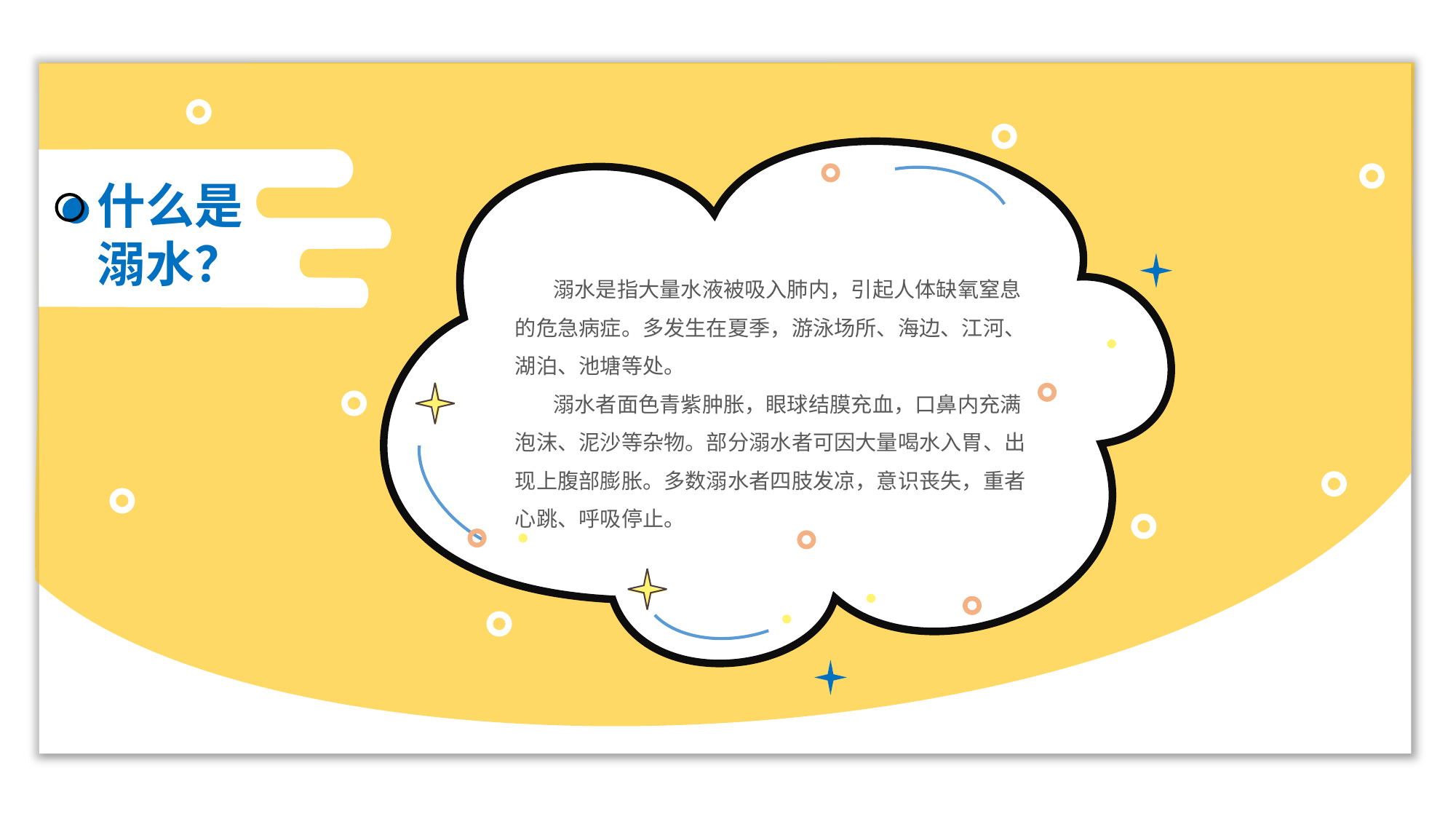

什么是
溺水？

       溺水是指大量水液被吸入肺内，引起人体缺氧窒息的危急病症。多发生在夏季，游泳场所、海边、江河、湖泊、池塘等处。
       溺水者面色青紫肿胀，眼球结膜充血，口鼻内充满泡沫、泥沙等杂物。部分溺水者可因大量喝水入胃、出现上腹部膨胀。多数溺水者四肢发凉，意识丧失，重者心跳、呼吸停止。